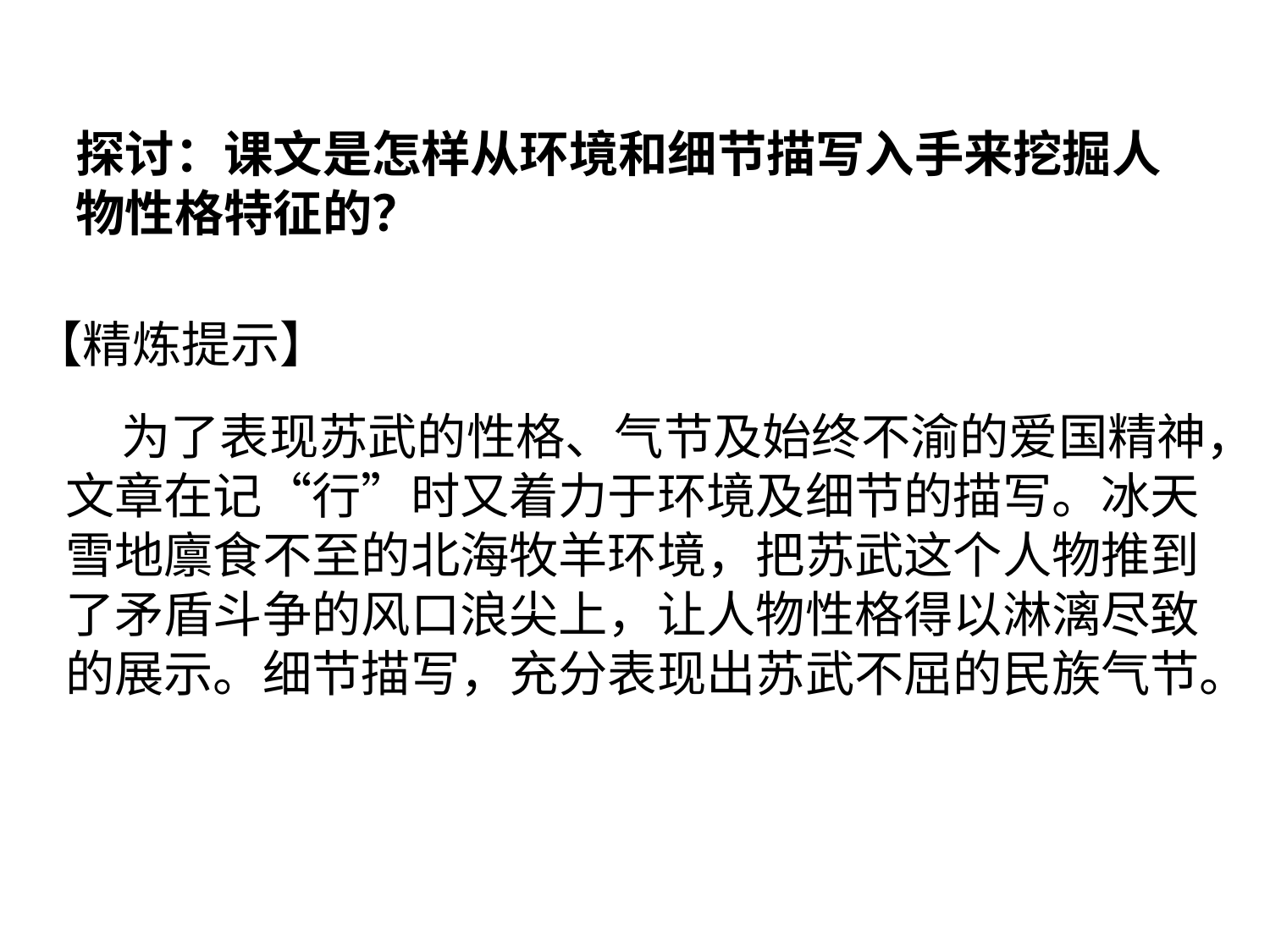

探讨：课文是怎样从环境和细节描写入手来挖掘人物性格特征的？
【精炼提示】
# 为了表现苏武的性格、气节及始终不渝的爱国精神，文章在记“行”时又着力于环境及细节的描写。冰天雪地廪食不至的北海牧羊环境，把苏武这个人物推到了矛盾斗争的风口浪尖上，让人物性格得以淋漓尽致的展示。细节描写，充分表现出苏武不屈的民族气节。